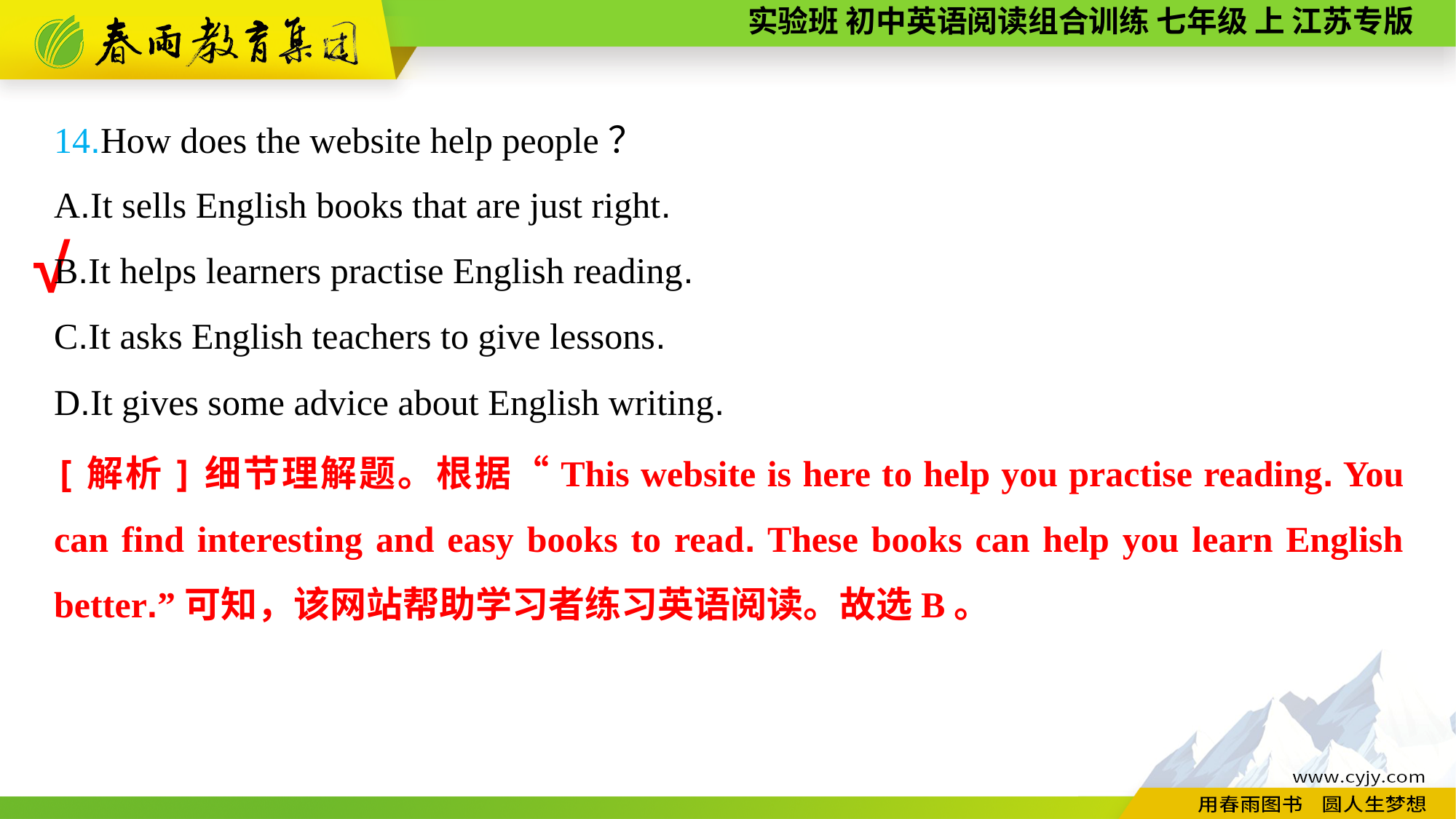

14.How does the website help people？
A.It sells English books that are just right.
B.It helps learners practise English reading.
C.It asks English teachers to give lessons.
D.It gives some advice about English writing.
√
[解析]细节理解题。根据“This website is here to help you practise reading. You can find interesting and easy books to read. These books can help you learn English better.”可知，该网站帮助学习者练习英语阅读。故选B。